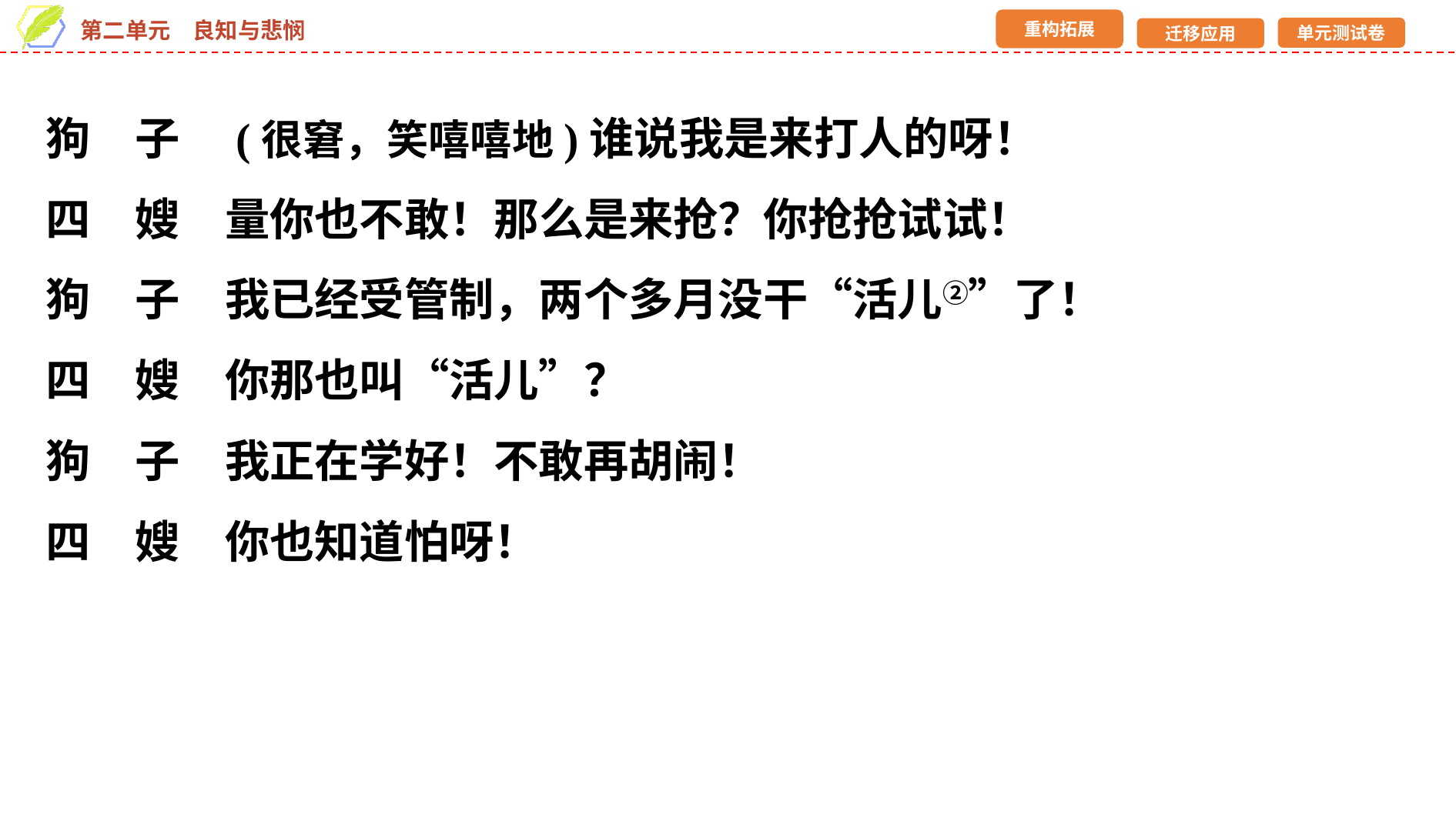

狗　子　(很窘，笑嘻嘻地)谁说我是来打人的呀！
四　嫂　量你也不敢！那么是来抢？你抢抢试试！
狗　子　我已经受管制，两个多月没干“活儿②”了！
四　嫂　你那也叫“活儿”？
狗　子　我正在学好！不敢再胡闹！
四　嫂　你也知道怕呀！